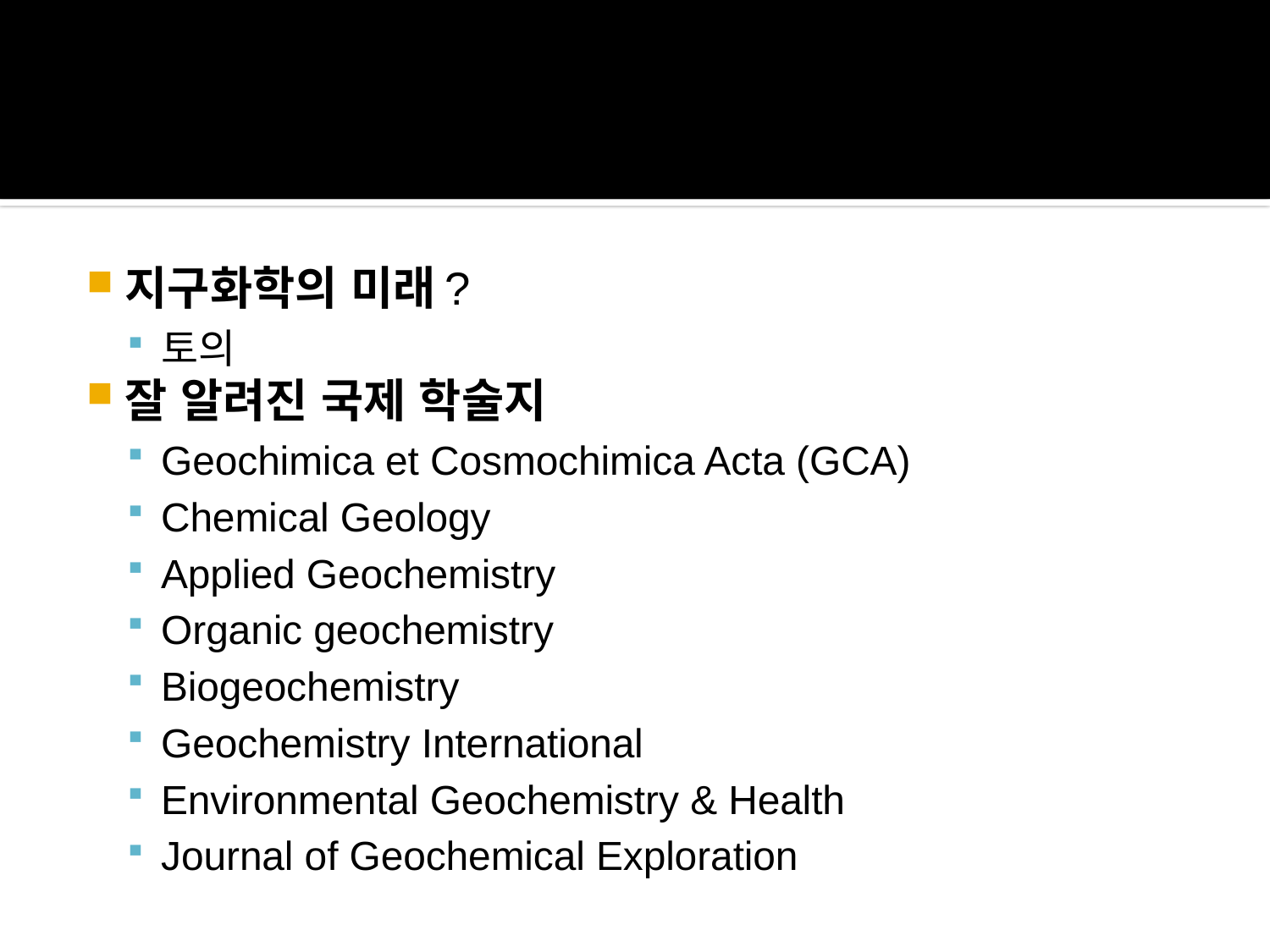

지구화학의 미래?
토의
잘 알려진 국제 학술지
Geochimica et Cosmochimica Acta (GCA)
Chemical Geology
Applied Geochemistry
Organic geochemistry
Biogeochemistry
Geochemistry International
Environmental Geochemistry & Health
Journal of Geochemical Exploration